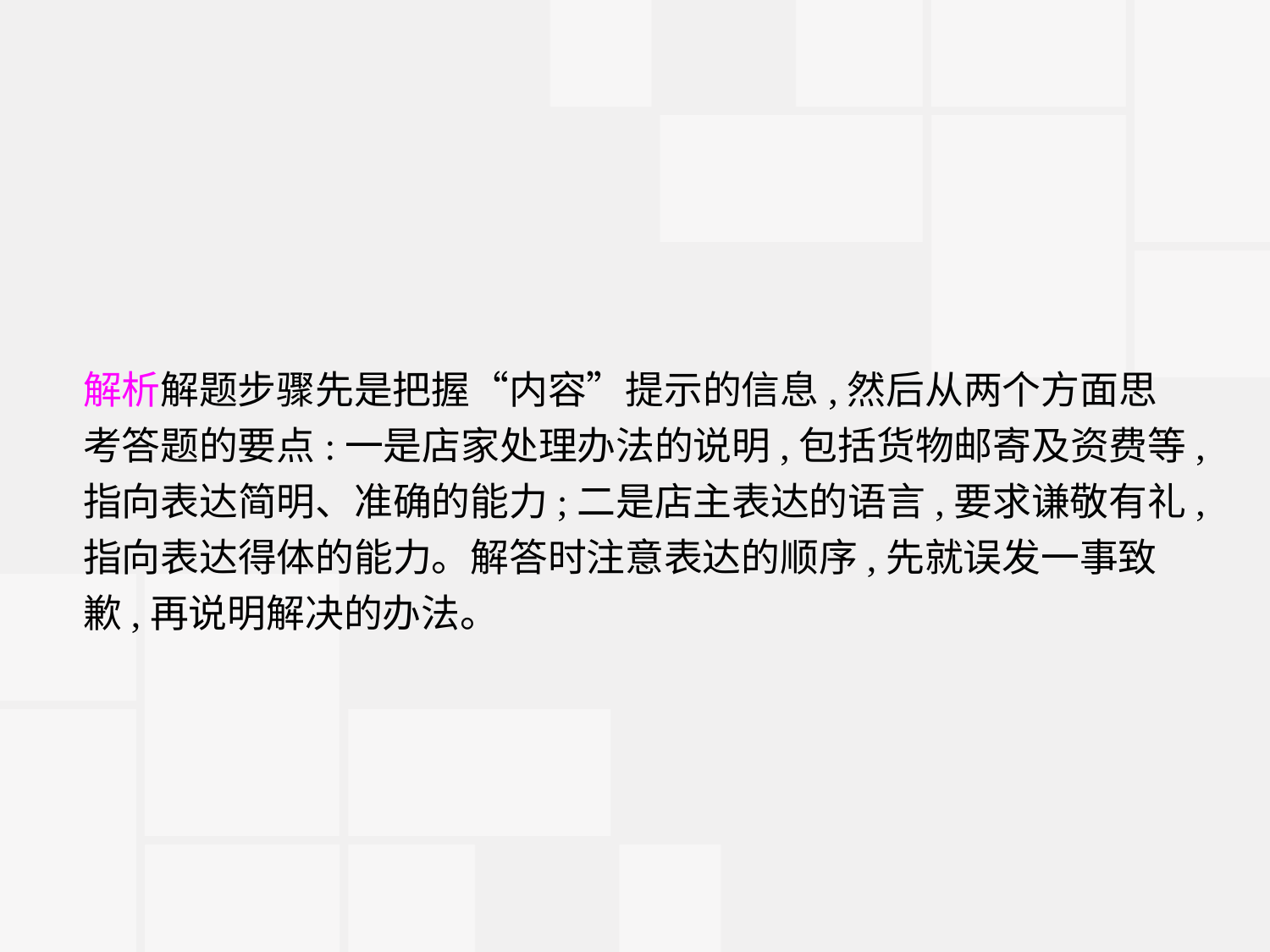

解析解题步骤先是把握“内容”提示的信息,然后从两个方面思考答题的要点:一是店家处理办法的说明,包括货物邮寄及资费等,指向表达简明、准确的能力;二是店主表达的语言,要求谦敬有礼,指向表达得体的能力。解答时注意表达的顺序,先就误发一事致歉,再说明解决的办法。